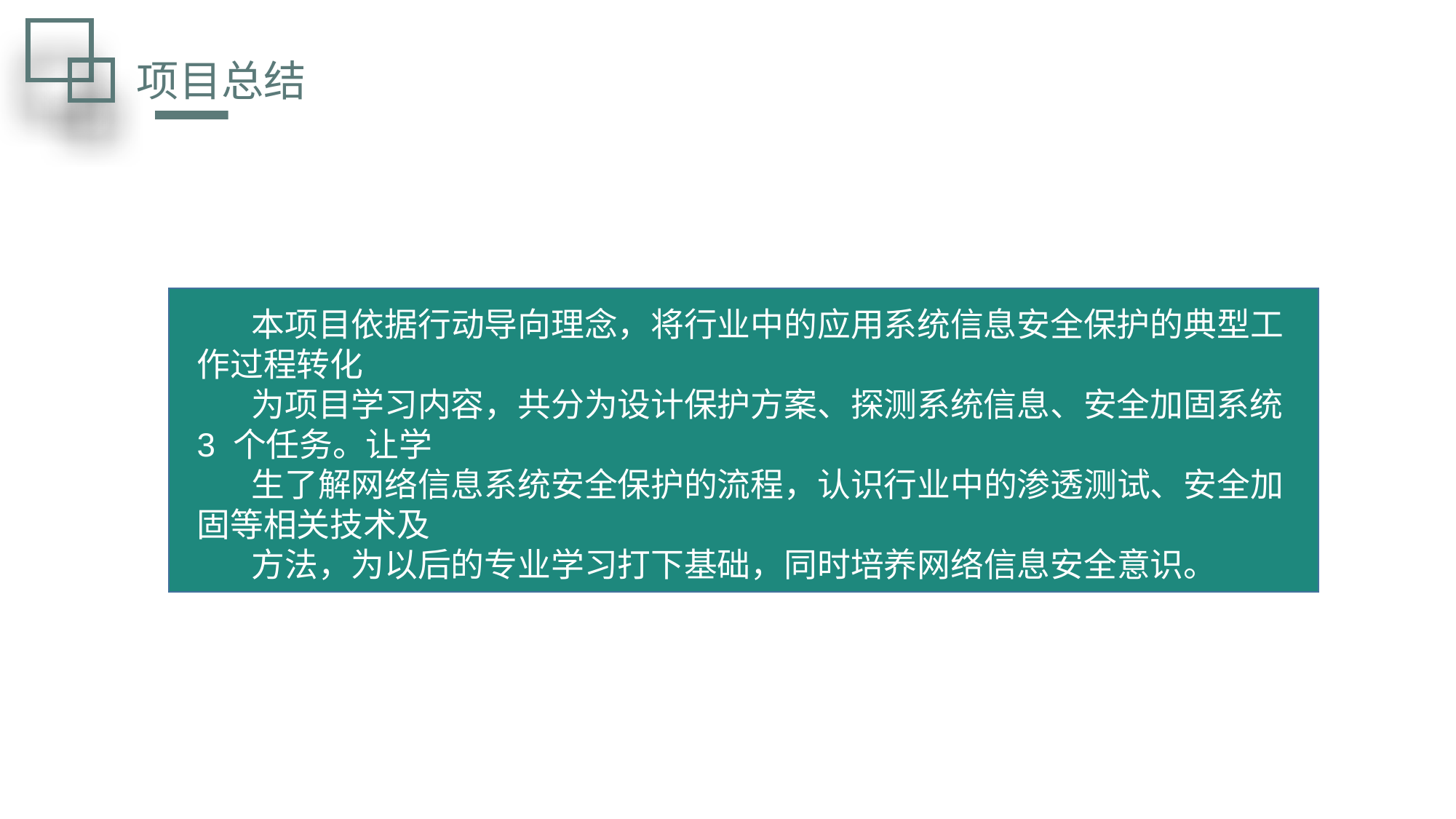

项目总结

本项目依据行动导向理念，将行业中的应用系统信息安全保护的典型工作过程转化
为项目学习内容，共分为设计保护方案、探测系统信息、安全加固系统 3 个任务。让学
生了解网络信息系统安全保护的流程，认识行业中的渗透测试、安全加固等相关技术及
方法，为以后的专业学习打下基础，同时培养网络信息安全意识。